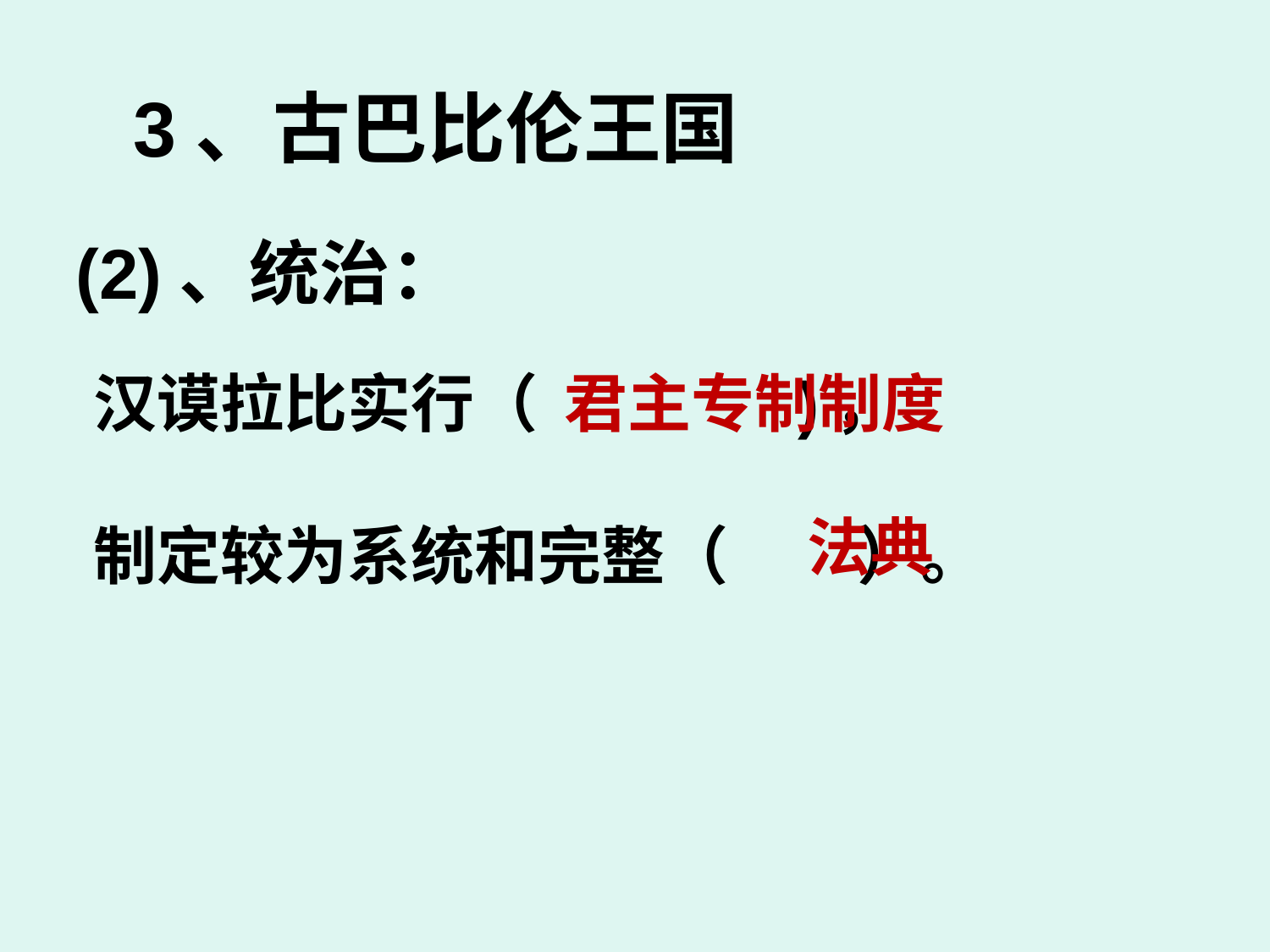

# 3、古巴比伦王国
(2)、统治：
汉谟拉比实行（                 )，

制定较为系统和完整（         ）。
君主专制制度
法典